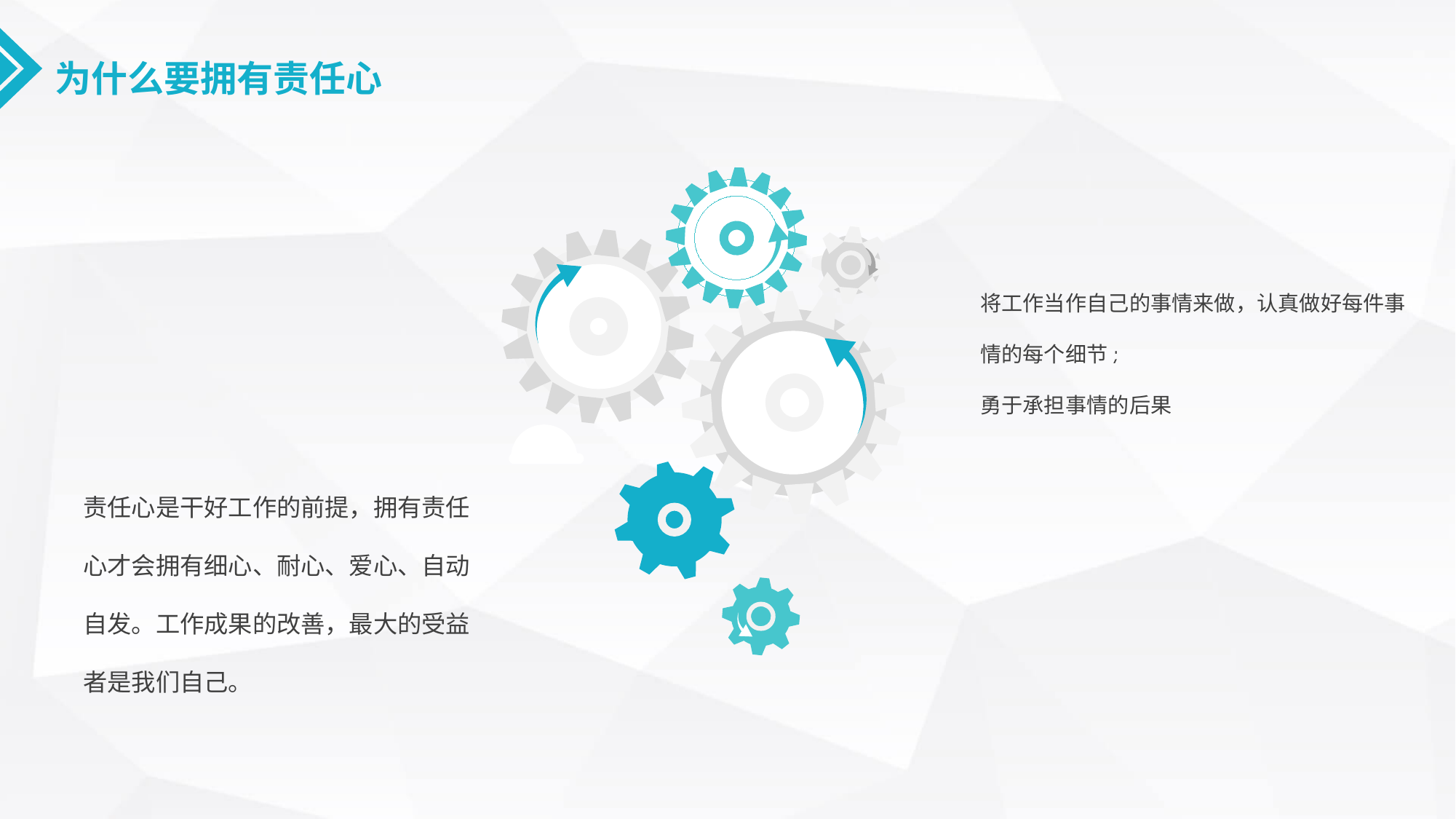

为什么要拥有责任心

将工作当作自己的事情来做，认真做好每件事情的每个细节;
勇于承担事情的后果

责任心是干好工作的前提，拥有责任心才会拥有细心、耐心、爱心、自动自发。工作成果的改善，最大的受益者是我们自己。